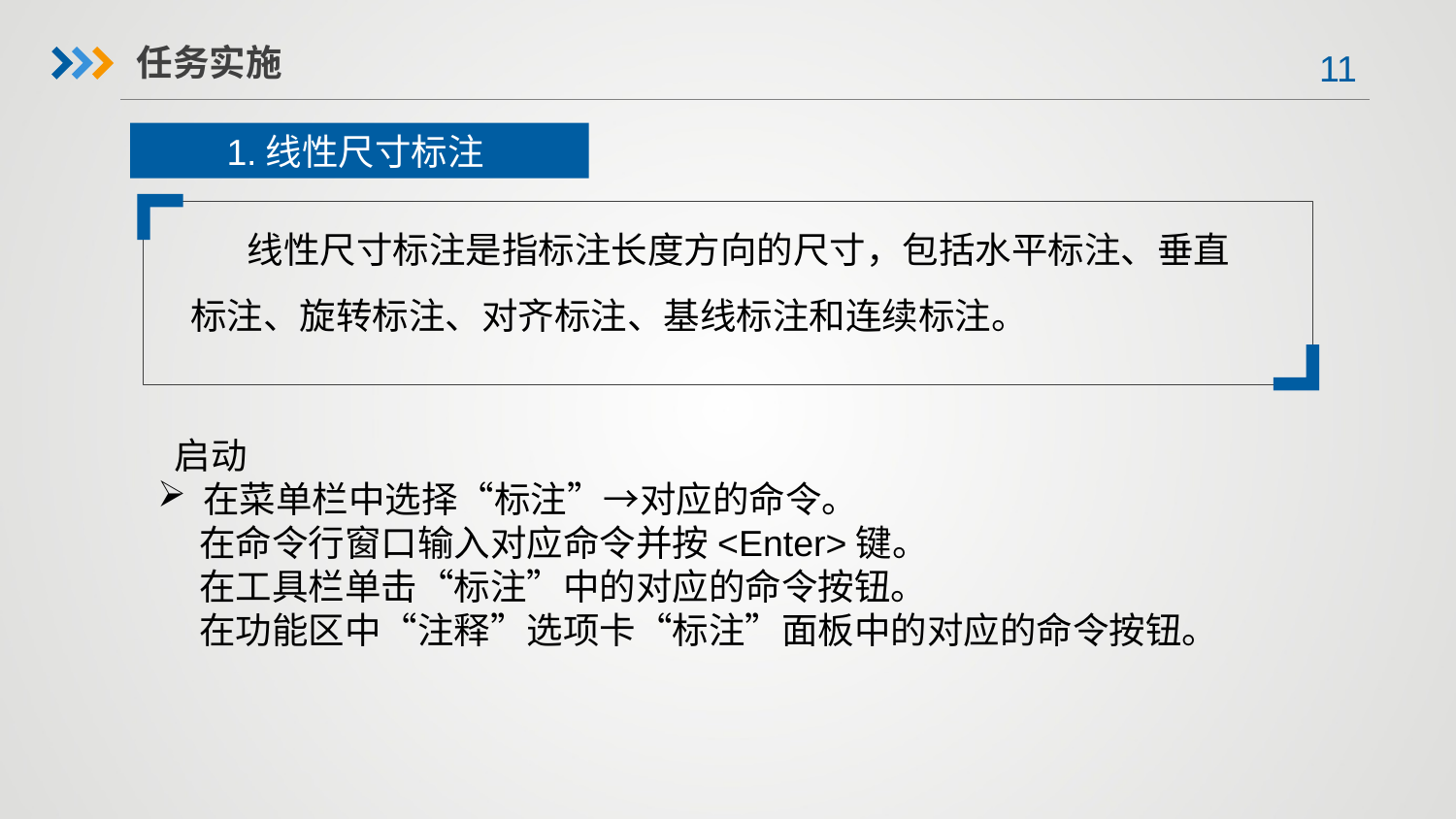

任务实施
1.线性尺寸标注

线性尺寸标注是指标注长度方向的尺寸，包括水平标注、垂直标注、旋转标注、对齐标注、基线标注和连续标注。

 启动在菜单栏中选择“标注”→对应的命令。
    在命令行窗口输入对应命令并按<Enter>键。
    在工具栏单击“标注”中的对应的命令按钮。
    在功能区中“注释”选项卡“标注”面板中的对应的命令按钮。